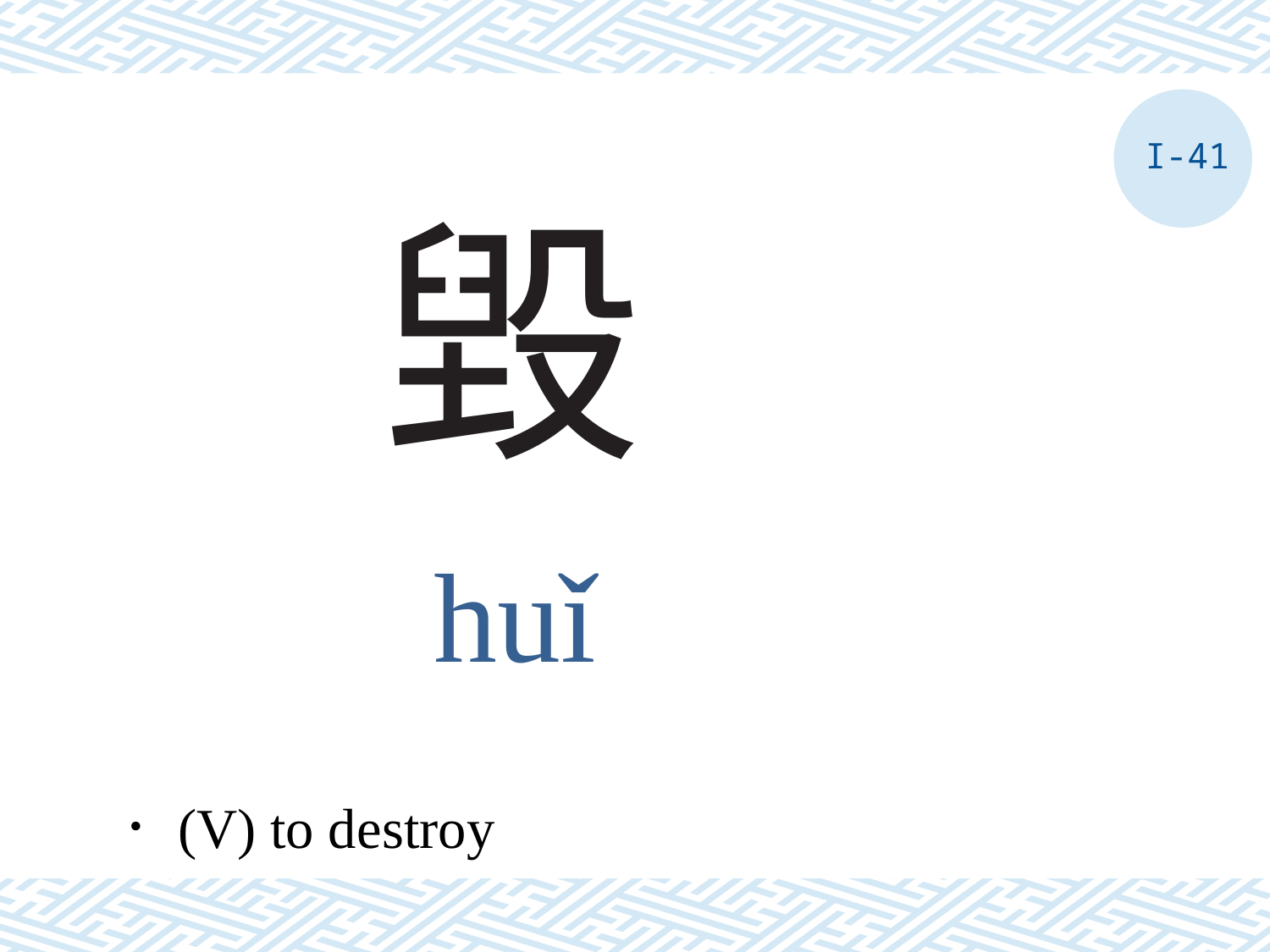

I-41
# 毀
huǐ
．(V) to destroy